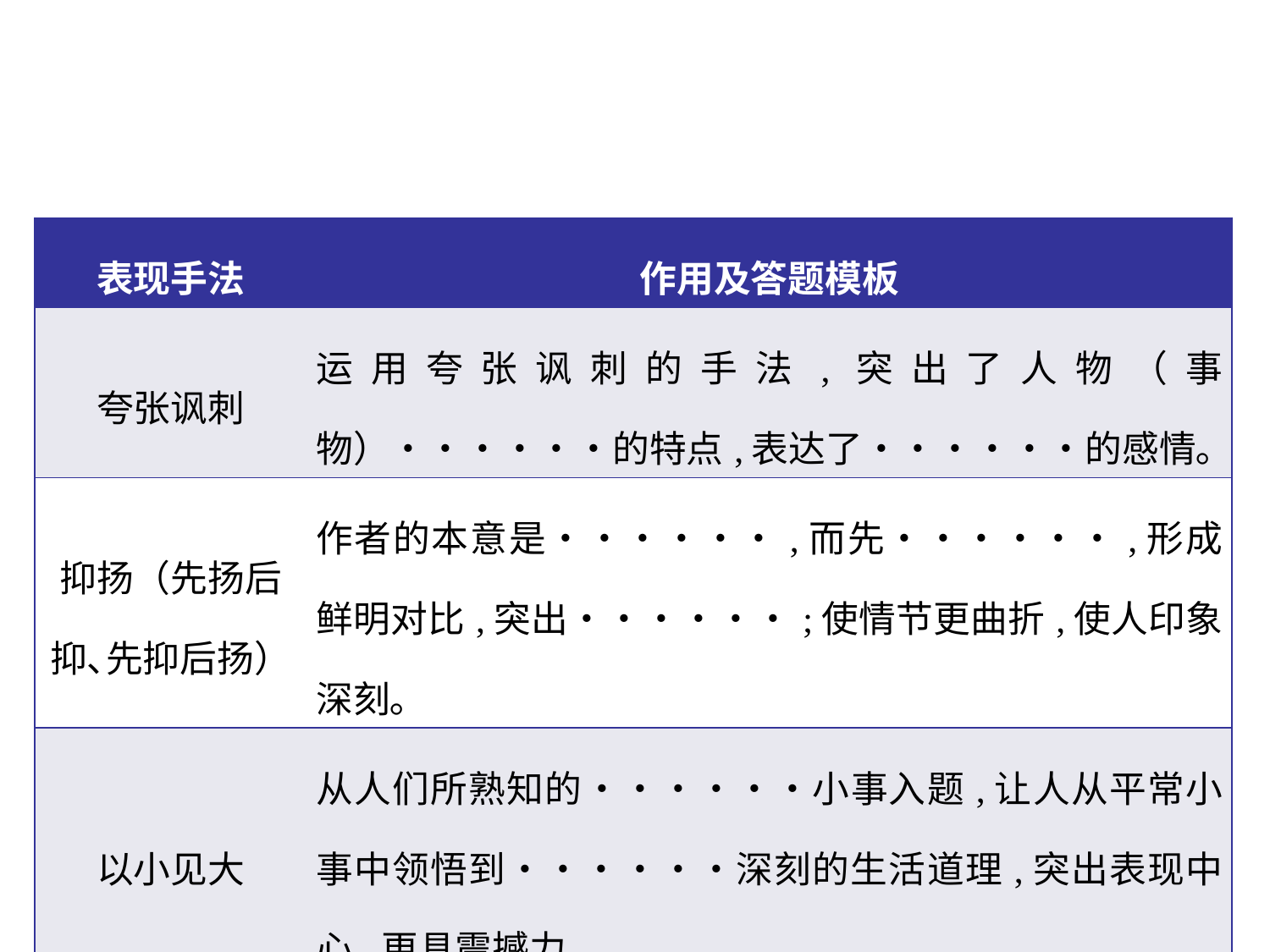

| 表现手法 | 作用及答题模板 |
| --- | --- |
| 夸张讽刺 | 运用夸张讽刺的手法,突出了人物（事物）••••••的特点,表达了••••••的感情｡ |
| 抑扬（先扬后抑､先抑后扬） | 作者的本意是••••••,而先••••••,形成鲜明对比,突出••••••;使情节更曲折,使人印象深刻｡ |
| 以小见大 | 从人们所熟知的••••••小事入题,让人从平常小事中领悟到••••••深刻的生活道理,突出表现中心,更具震撼力｡ |